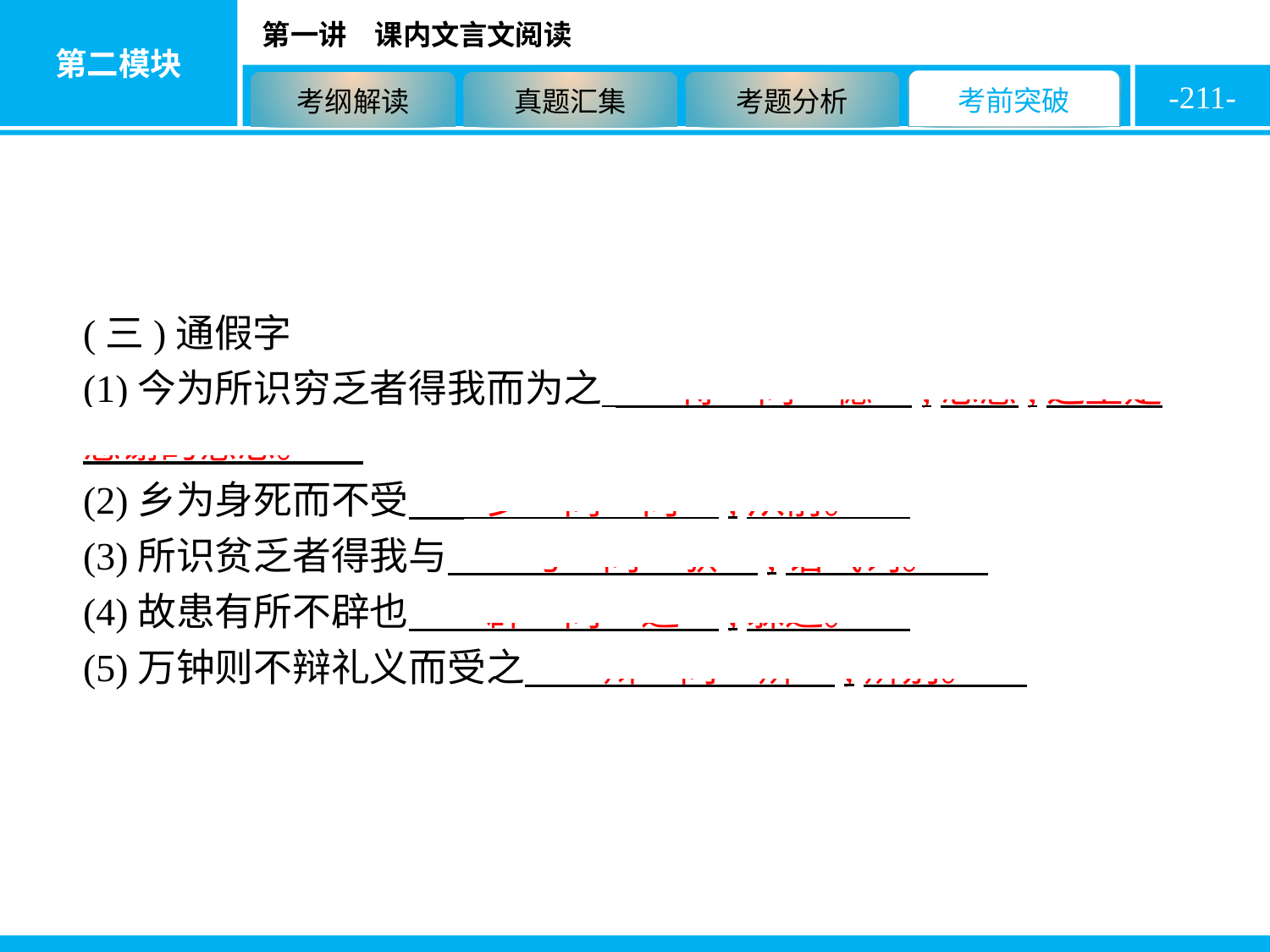

-211-
(三)通假字
(1)今为所识穷乏者得我而为之　“得”同“德”,恩惠,这里是感谢的意思。
(2)乡为身死而不受　“乡”同“向”,从前。
(3)所识贫乏者得我与　“与”同“欤”,语气词。
(4)故患有所不辟也　“辟”同“避”,躲避。
(5)万钟则不辩礼义而受之　“辩”同“辨”,辨别。